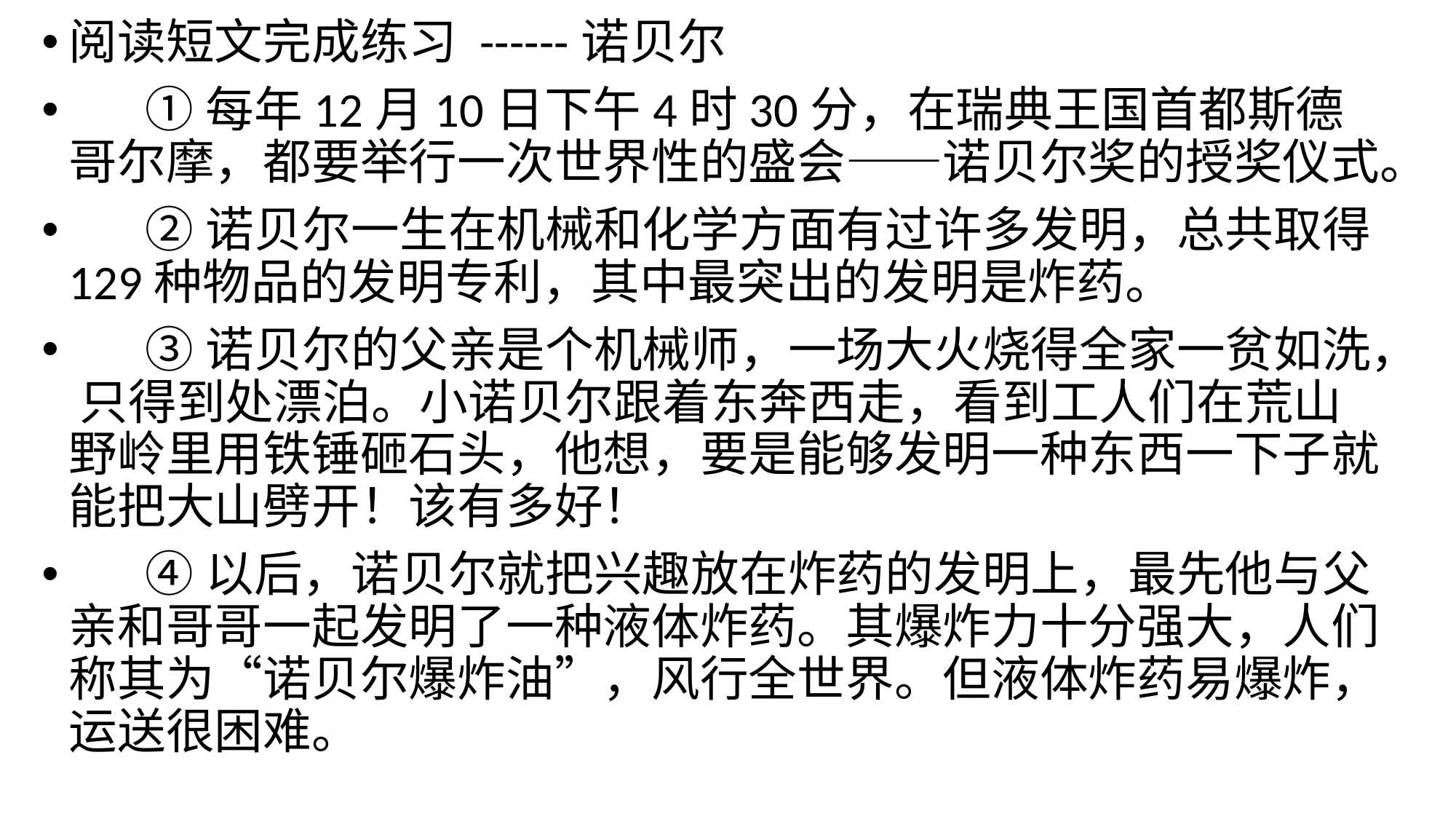

阅读短文完成练习 ------诺贝尔
       ①每年12月10日下午4时30分，在瑞典王国首都斯德哥尔摩，都要举行一次世界性的盛会——诺贝尔奖的授奖仪式。
       ②诺贝尔一生在机械和化学方面有过许多发明，总共取得129种物品的发明专利，其中最突出的发明是炸药。
       ③诺贝尔的父亲是个机械师，一场大火烧得全家一贫如洗， 只得到处漂泊。小诺贝尔跟着东奔西走，看到工人们在荒山野岭里用铁锤砸石头，他想，要是能够发明一种东西一下子就能把大山劈开！该有多好！
       ④以后，诺贝尔就把兴趣放在炸药的发明上，最先他与父亲和哥哥一起发明了一种液体炸药。其爆炸力十分强大，人们称其为“诺贝尔爆炸油”，风行全世界。但液体炸药易爆炸，运送很困难。